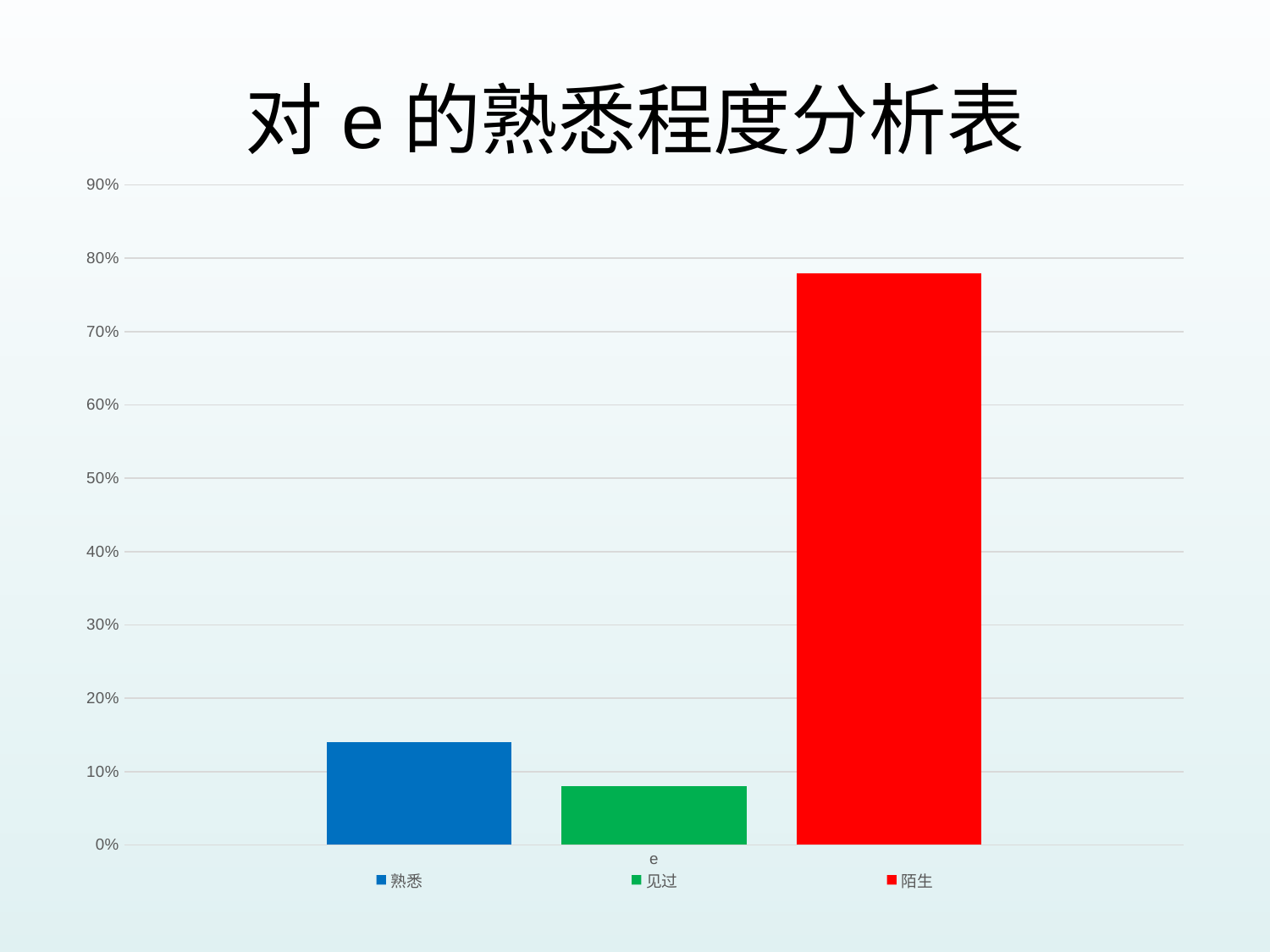

# 对e的熟悉程度分析表

### Chart

| Category | 熟悉 | 见过 | 陌生 |
|---|---|---|---|
| e | 0.14 | 0.08 | 0.78 |